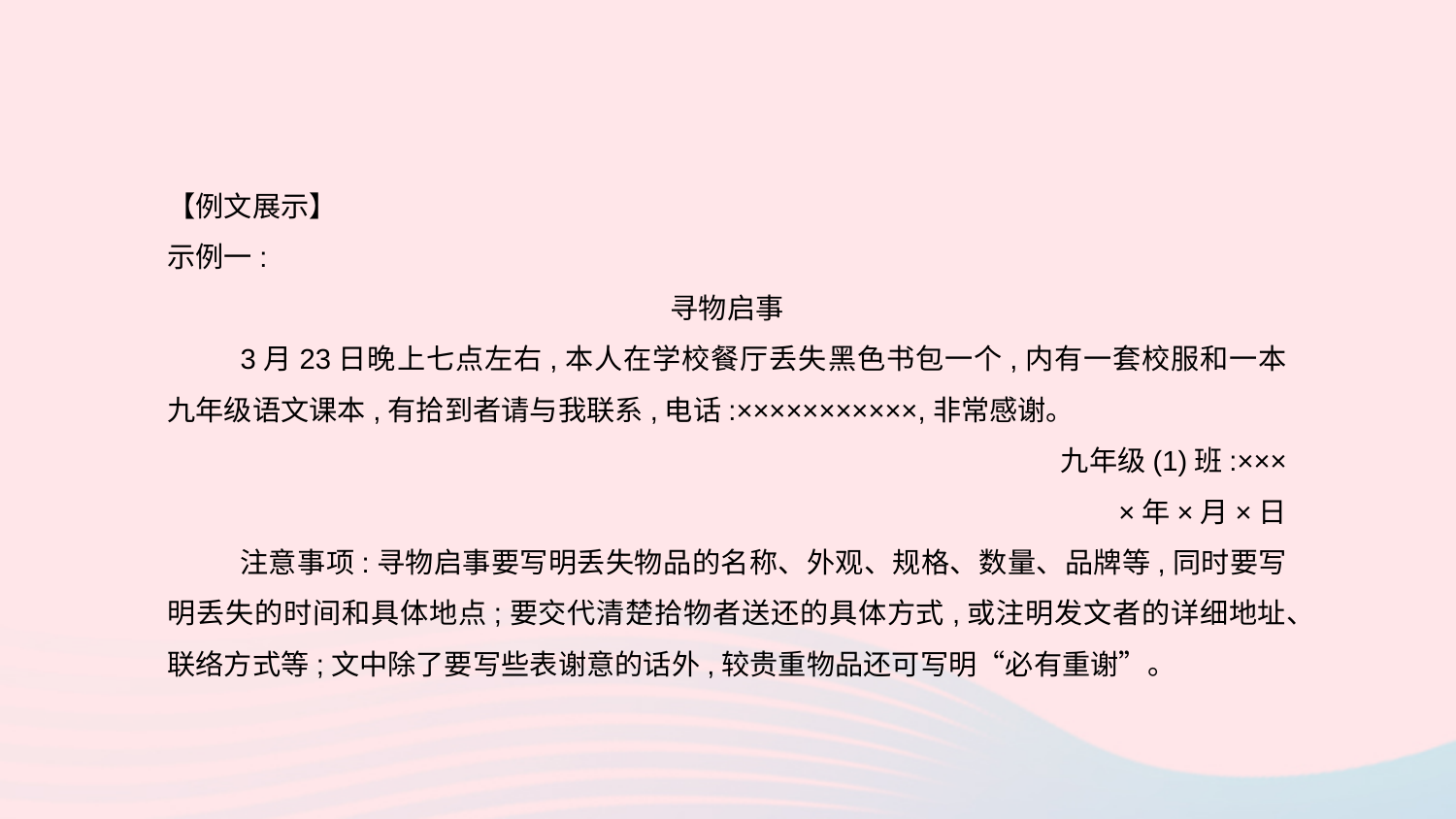

【例文展示】
示例一:
寻物启事
3月23日晚上七点左右,本人在学校餐厅丢失黑色书包一个,内有一套校服和一本九年级语文课本,有拾到者请与我联系,电话:×××××××××××,非常感谢。
九年级(1)班:×××
×年×月×日
注意事项:寻物启事要写明丢失物品的名称、外观、规格、数量、品牌等,同时要写明丢失的时间和具体地点;要交代清楚拾物者送还的具体方式,或注明发文者的详细地址、联络方式等;文中除了要写些表谢意的话外,较贵重物品还可写明“必有重谢”。